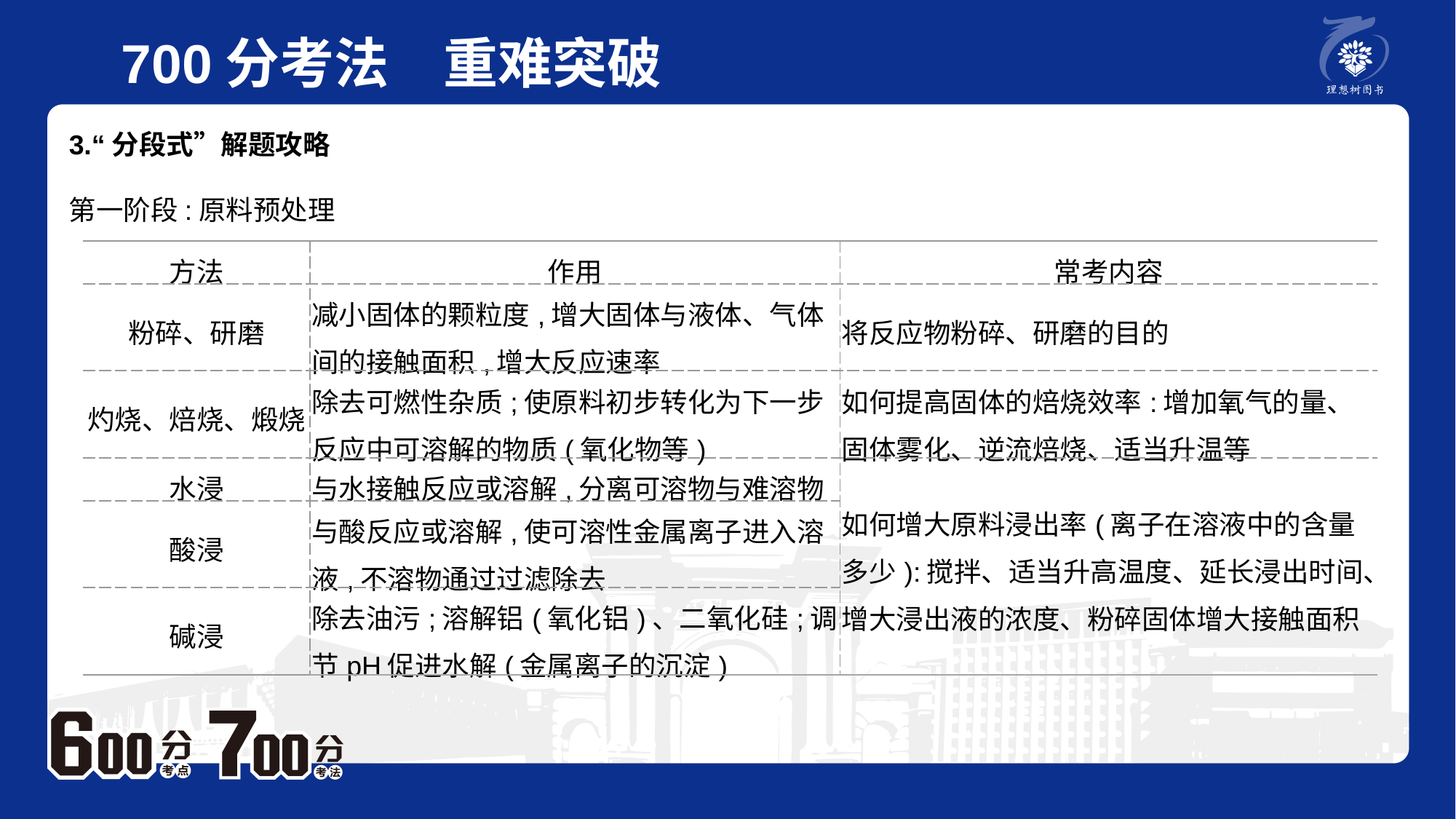

700分考法　重难突破
3.“分段式”解题攻略
第一阶段:原料预处理
| 方法 | 作用 | 常考内容 |
| --- | --- | --- |
| 粉碎、研磨 | 减小固体的颗粒度,增大固体与液体、气体间的接触面积,增大反应速率 | 将反应物粉碎、研磨的目的 |
| 灼烧、焙烧、煅烧 | 除去可燃性杂质;使原料初步转化为下一步反应中可溶解的物质(氧化物等) | 如何提高固体的焙烧效率:增加氧气的量、固体雾化、逆流焙烧、适当升温等 |
| 水浸 | 与水接触反应或溶解,分离可溶物与难溶物 | 如何增大原料浸出率(离子在溶液中的含量多少):搅拌、适当升高温度、延长浸出时间、增大浸出液的浓度、粉碎固体增大接触面积 |
| 酸浸 | 与酸反应或溶解,使可溶性金属离子进入溶液,不溶物通过过滤除去 |  |
| 碱浸 | 除去油污;溶解铝(氧化铝)、二氧化硅;调节pH促进水解(金属离子的沉淀) |  |